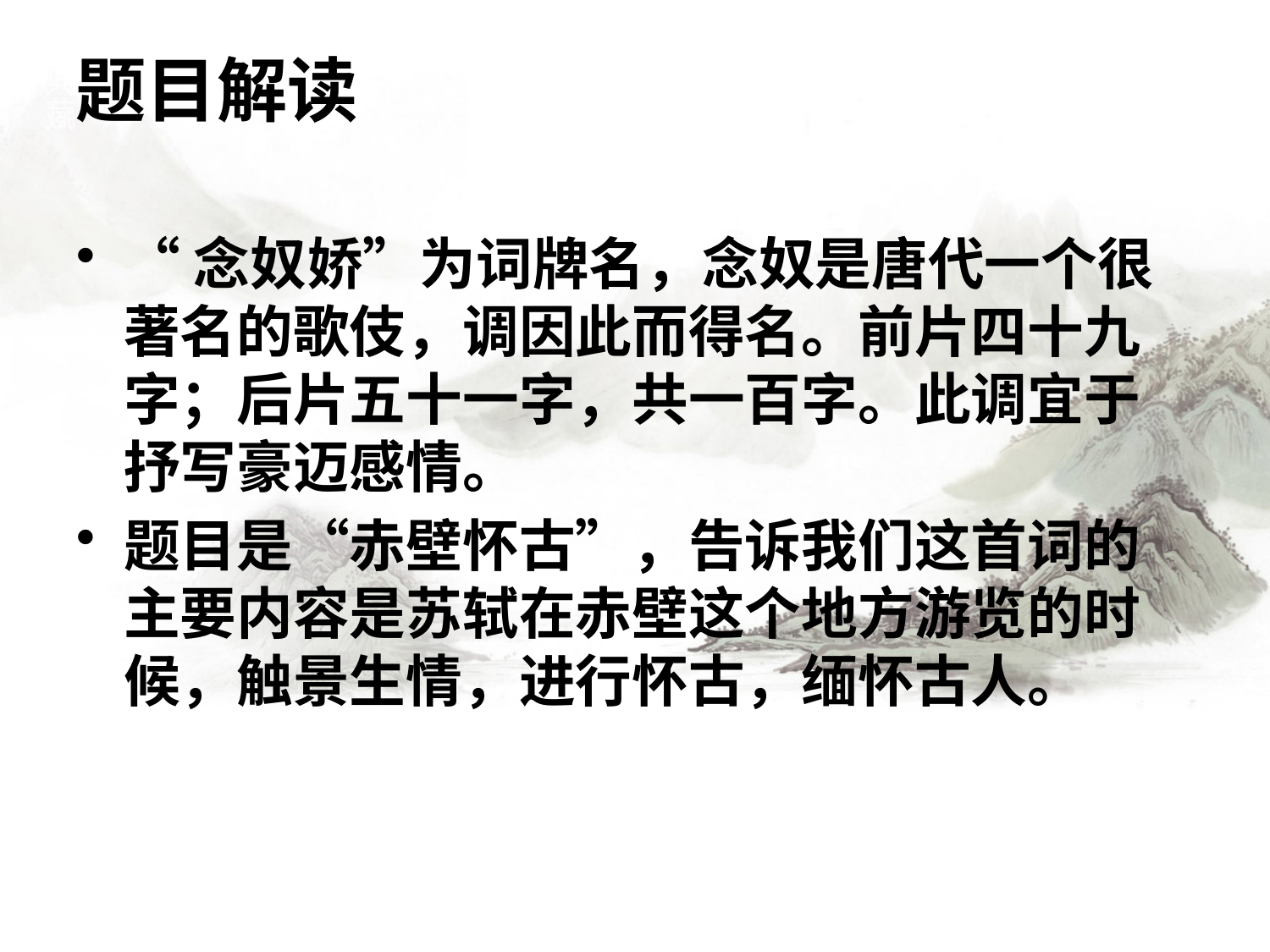

# 题目解读
“念奴娇”为词牌名，念奴是唐代一个很著名的歌伎，调因此而得名。前片四十九字；后片五十一字，共一百字。此调宜于抒写豪迈感情。
题目是“赤壁怀古”，告诉我们这首词的主要内容是苏轼在赤壁这个地方游览的时候，触景生情，进行怀古，缅怀古人。